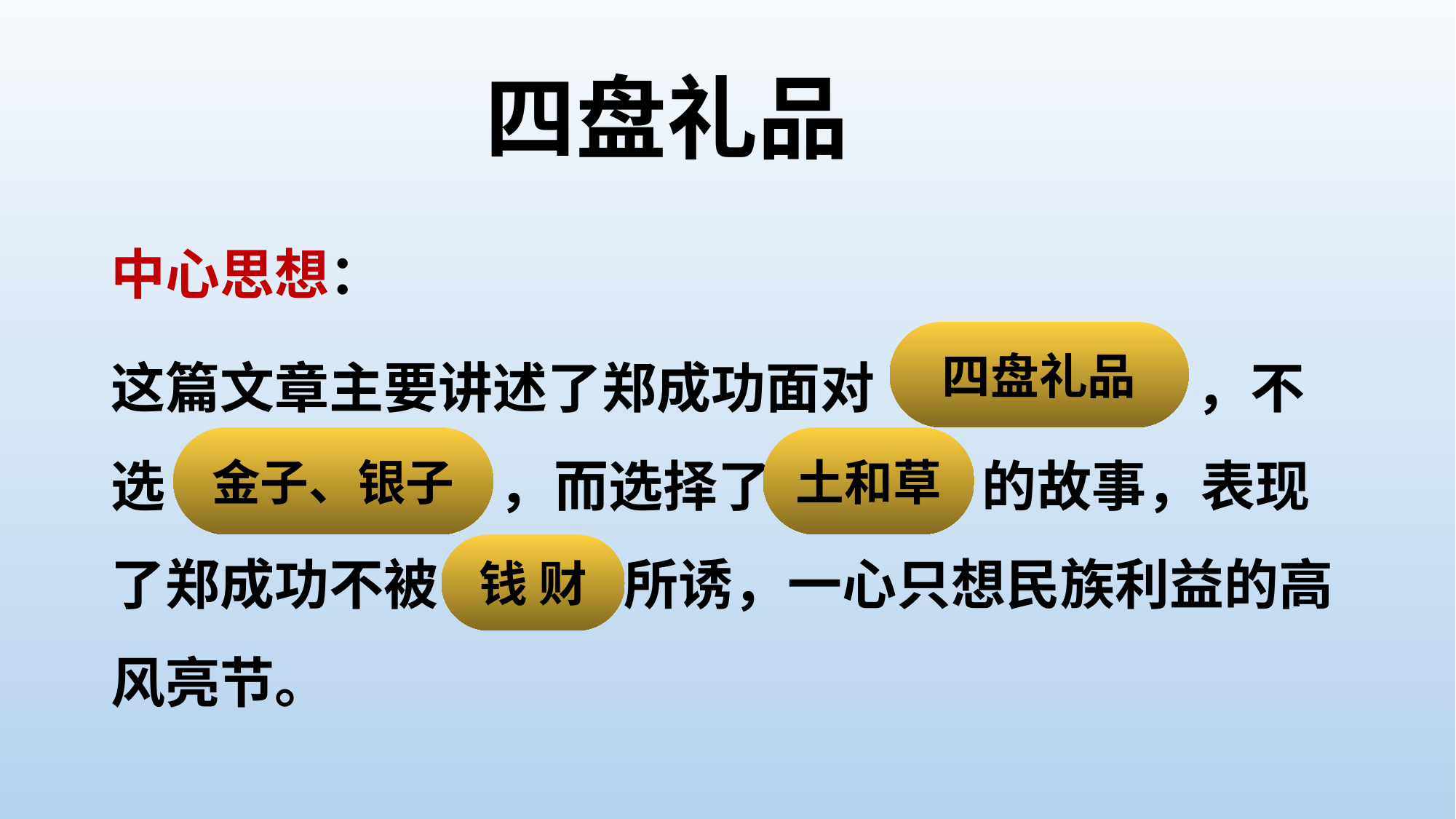

# 四盘礼品
中心思想：
这篇文章主要讲述了郑成功面对                          ，不选                           ，而选择了                 的故事，表现了郑成功不被               所诱，一心只想民族利益的高风亮节。
四盘礼品
金子、银子
土和草
钱 财